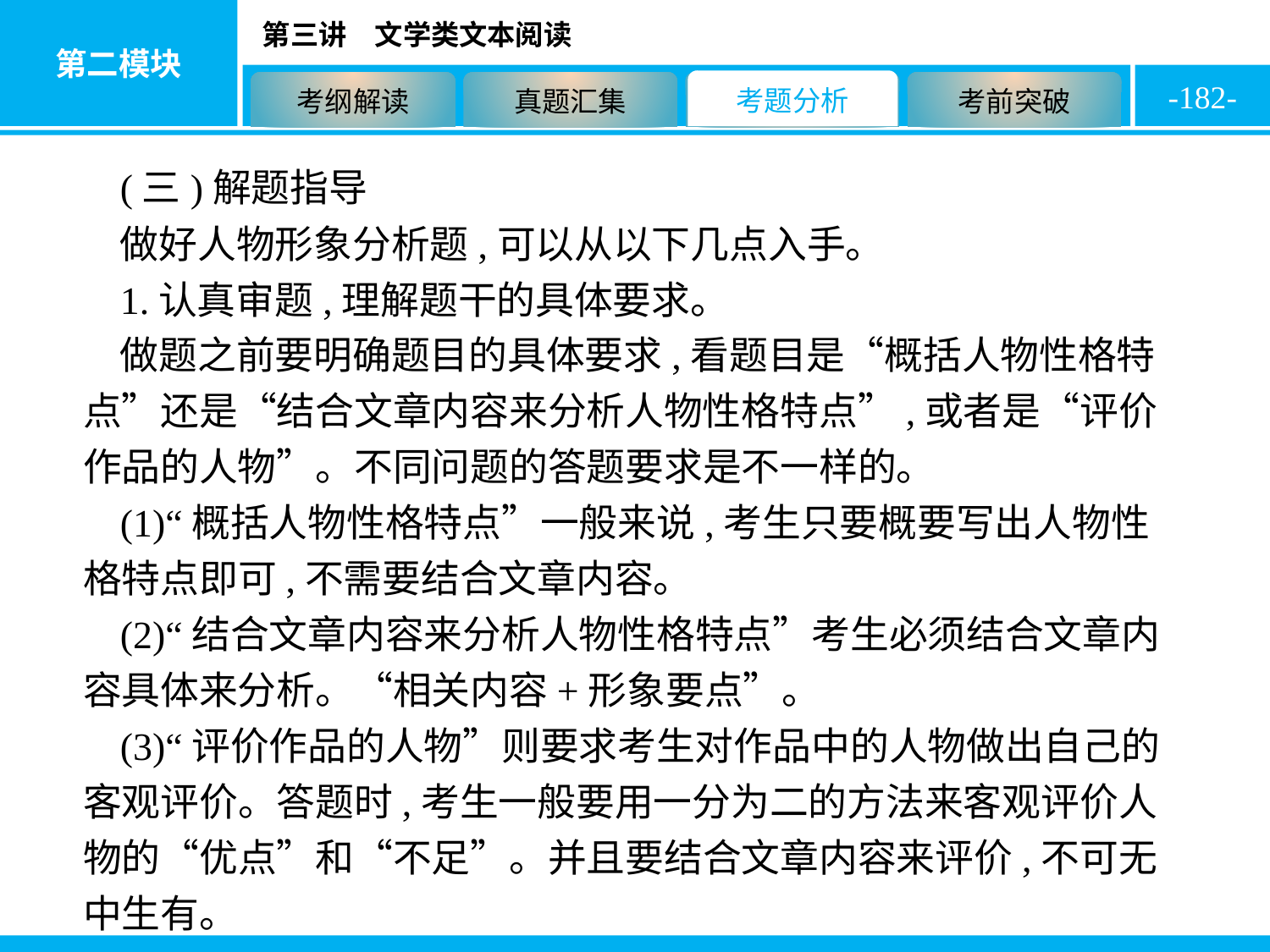

-182-
(三)解题指导
做好人物形象分析题,可以从以下几点入手。
1.认真审题,理解题干的具体要求。
做题之前要明确题目的具体要求,看题目是“概括人物性格特点”还是“结合文章内容来分析人物性格特点”,或者是“评价作品的人物”。不同问题的答题要求是不一样的。
(1)“概括人物性格特点”一般来说,考生只要概要写出人物性格特点即可,不需要结合文章内容。
(2)“结合文章内容来分析人物性格特点”考生必须结合文章内容具体来分析。“相关内容+形象要点”。
(3)“评价作品的人物”则要求考生对作品中的人物做出自己的客观评价。答题时,考生一般要用一分为二的方法来客观评价人物的“优点”和“不足”。并且要结合文章内容来评价,不可无中生有。